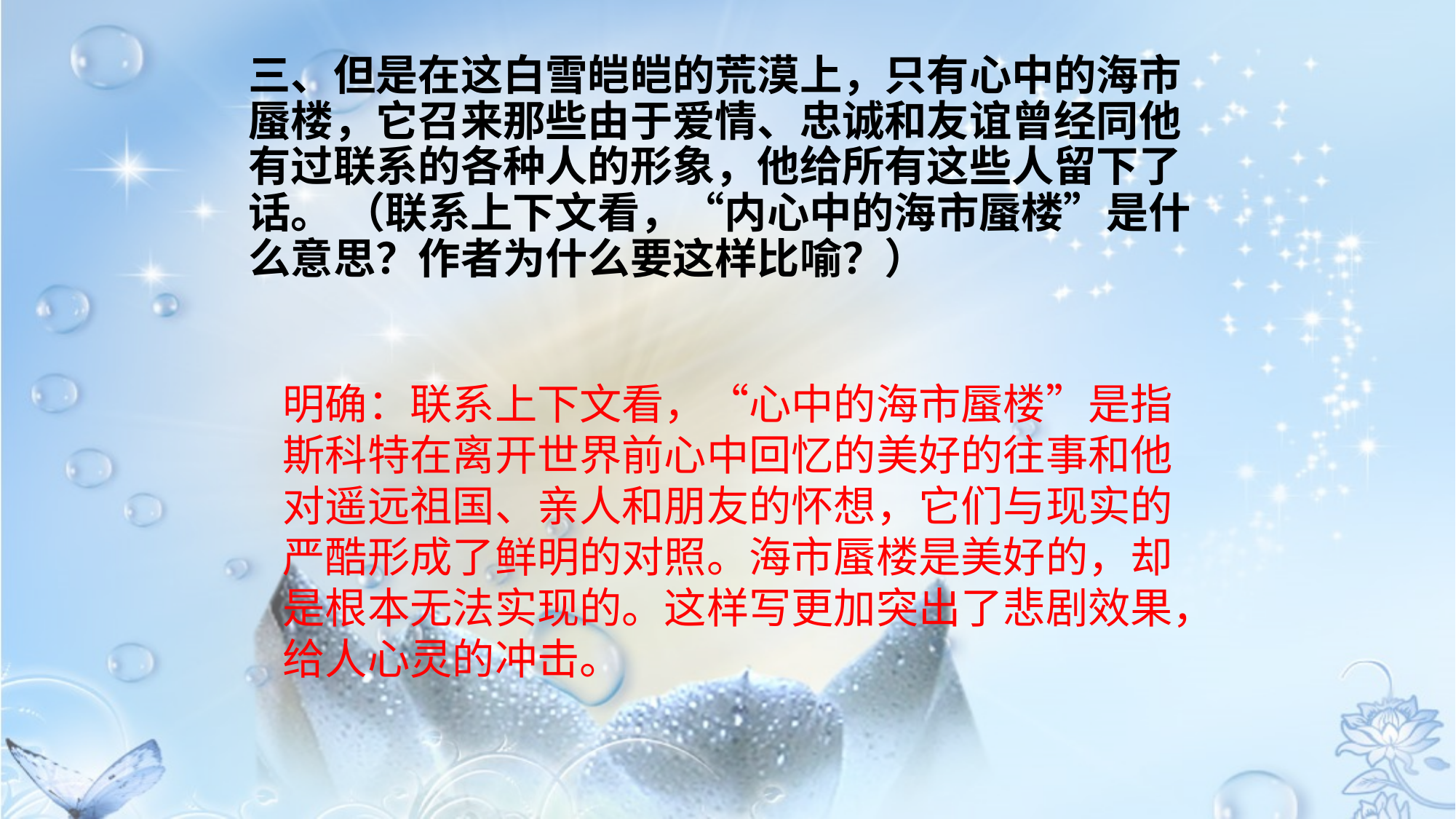

三、但是在这白雪皑皑的荒漠上，只有心中的海市蜃楼，它召来那些由于爱情、忠诚和友谊曾经同他有过联系的各种人的形象，他给所有这些人留下了话。 （联系上下文看，“内心中的海市蜃楼”是什么意思？作者为什么要这样比喻？）

明确：联系上下文看，“心中的海市蜃楼”是指斯科特在离开世界前心中回忆的美好的往事和他对遥远祖国、亲人和朋友的怀想，它们与现实的严酷形成了鲜明的对照。海市蜃楼是美好的，却是根本无法实现的。这样写更加突出了悲剧效果，给人心灵的冲击。